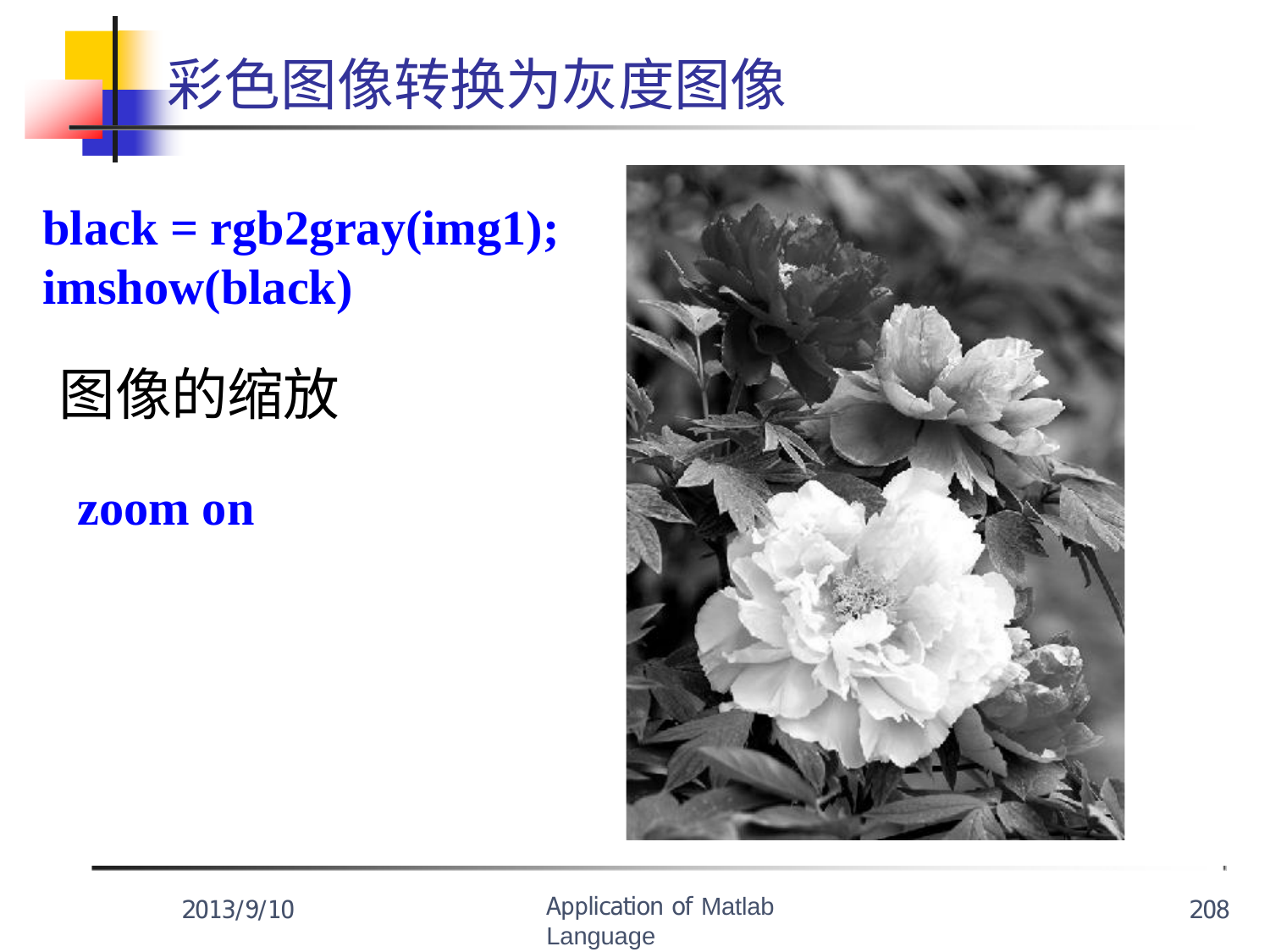

# 彩色图像转换为灰度图像

black = rgb2gray(img1);
imshow(black)

图像的缩放

zoom on
Application of Matlab Language
2013/9/10
208